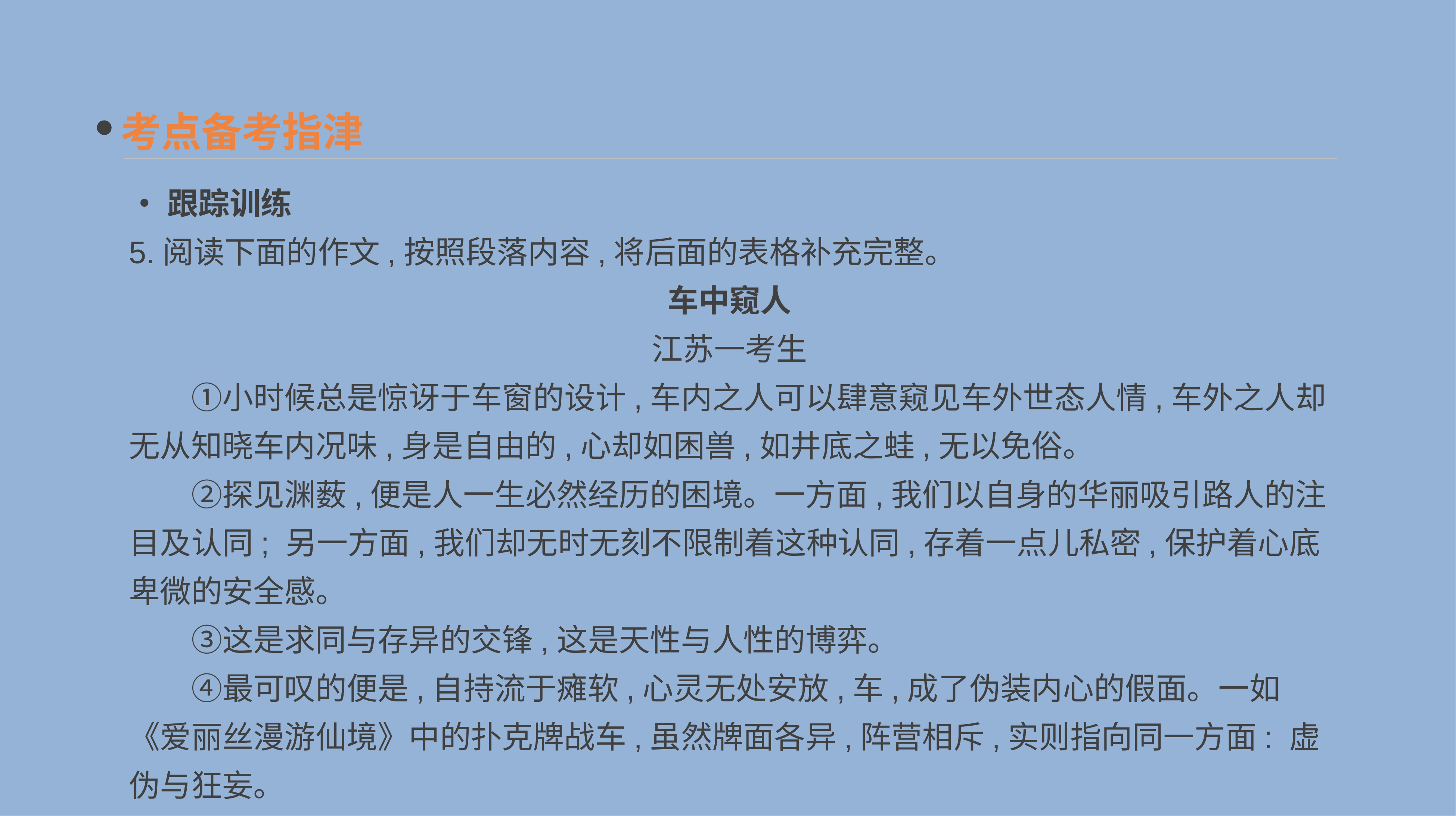

考点备考指津

•跟踪训练
5.阅读下面的作文,按照段落内容,将后面的表格补充完整。
车中窥人
江苏一考生
　　①小时候总是惊讶于车窗的设计,车内之人可以肆意窥见车外世态人情,车外之人却无从知晓车内况味,身是自由的,心却如困兽,如井底之蛙,无以免俗。
　　②探见渊薮,便是人一生必然经历的困境。一方面,我们以自身的华丽吸引路人的注目及认同; 另一方面,我们却无时无刻不限制着这种认同,存着一点儿私密,保护着心底卑微的安全感。
　　③这是求同与存异的交锋,这是天性与人性的博弈。
　　④最可叹的便是,自持流于瘫软,心灵无处安放,车,成了伪装内心的假面。一如《爱丽丝漫游仙境》中的扑克牌战车,虽然牌面各异,阵营相斥,实则指向同一方面: 虚伪与狂妄。